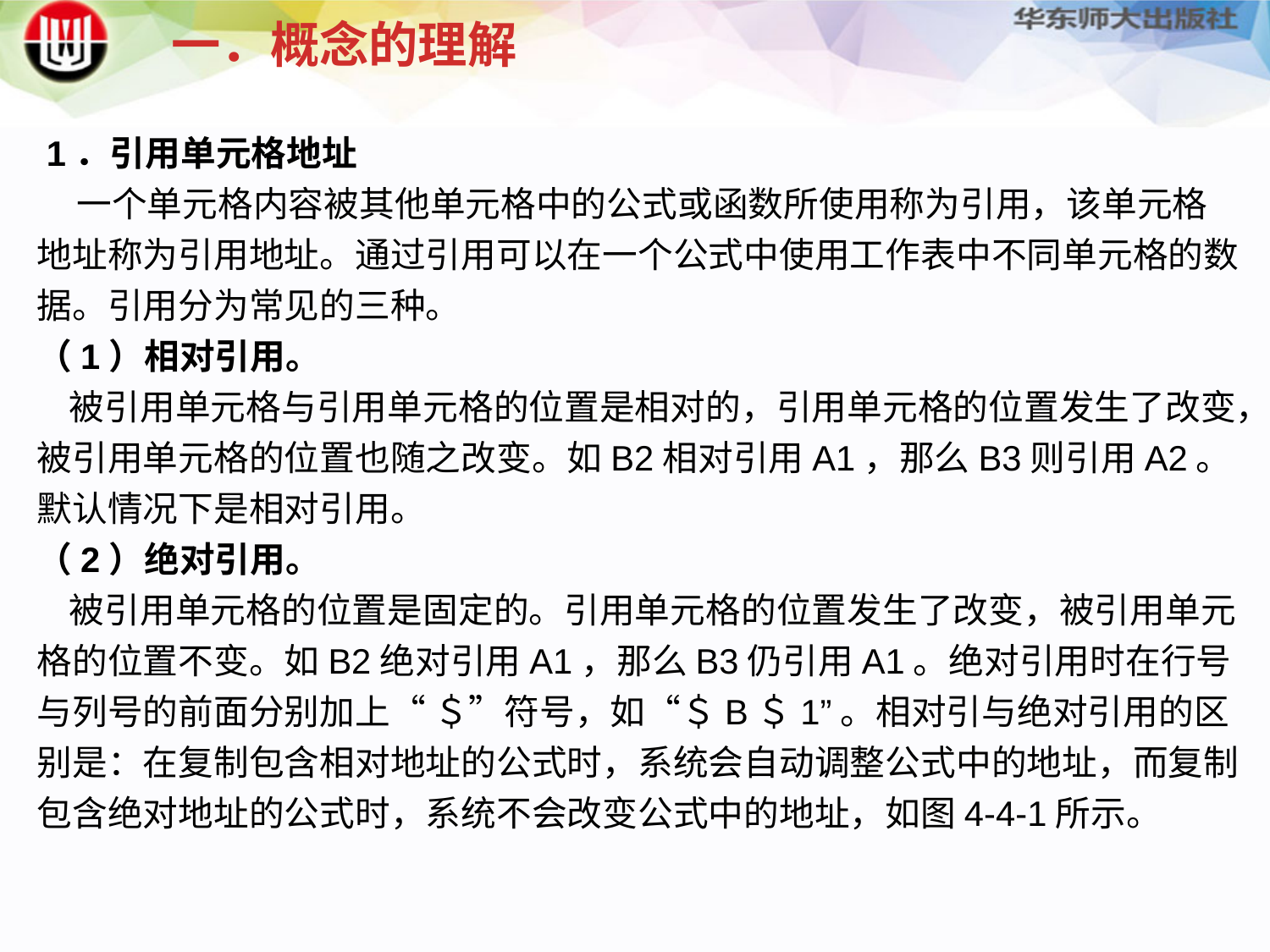

一．概念的理解
 1．引用单元格地址
    一个单元格内容被其他单元格中的公式或函数所使用称为引用，该单元格地址称为引用地址。通过引用可以在一个公式中使用工作表中不同单元格的数据。引用分为常见的三种。
（1）相对引用。
   被引用单元格与引用单元格的位置是相对的，引用单元格的位置发生了改变，被引用单元格的位置也随之改变。如B2相对引用A1，那么B3则引用A2。默认情况下是相对引用。
（2）绝对引用。
   被引用单元格的位置是固定的。引用单元格的位置发生了改变，被引用单元格的位置不变。如B2绝对引用A1，那么B3仍引用A1。绝对引用时在行号与列号的前面分别加上“ ＄”符号，如“＄B＄1”。相对引与绝对引用的区别是：在复制包含相对地址的公式时，系统会自动调整公式中的地址，而复制包含绝对地址的公式时，系统不会改变公式中的地址，如图4-4-1所示。